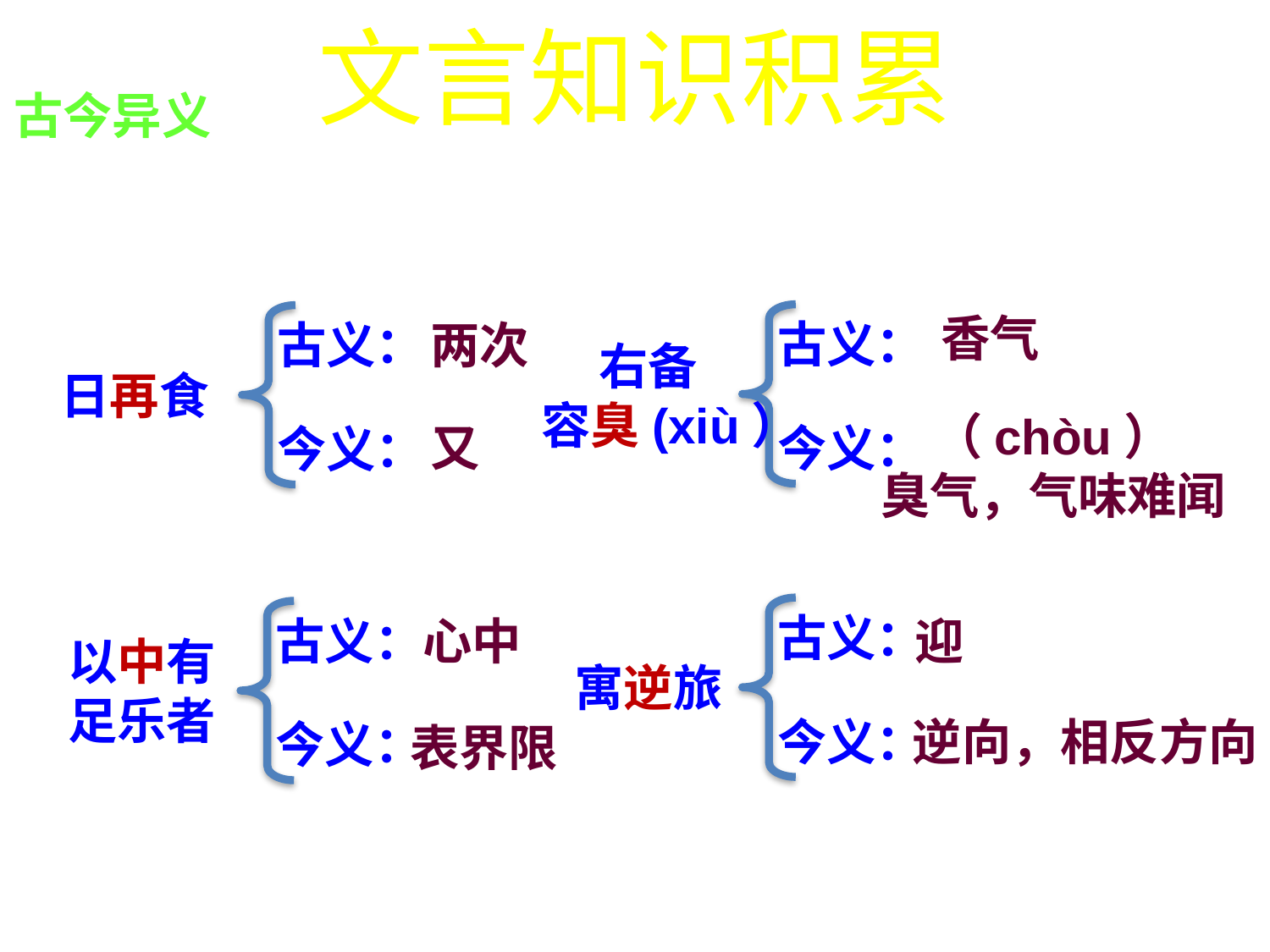

文言知识积累
古今异义
香气

古义：
今义：

古义：
今义：
两次
右备
    容臭(xiù）
日再食
（chòu）
臭气，气味难闻
又

古义：
今义：

古义：
今义：
心中
迎
以中有
足乐者
寓逆旅
逆向，相反方向
表界限